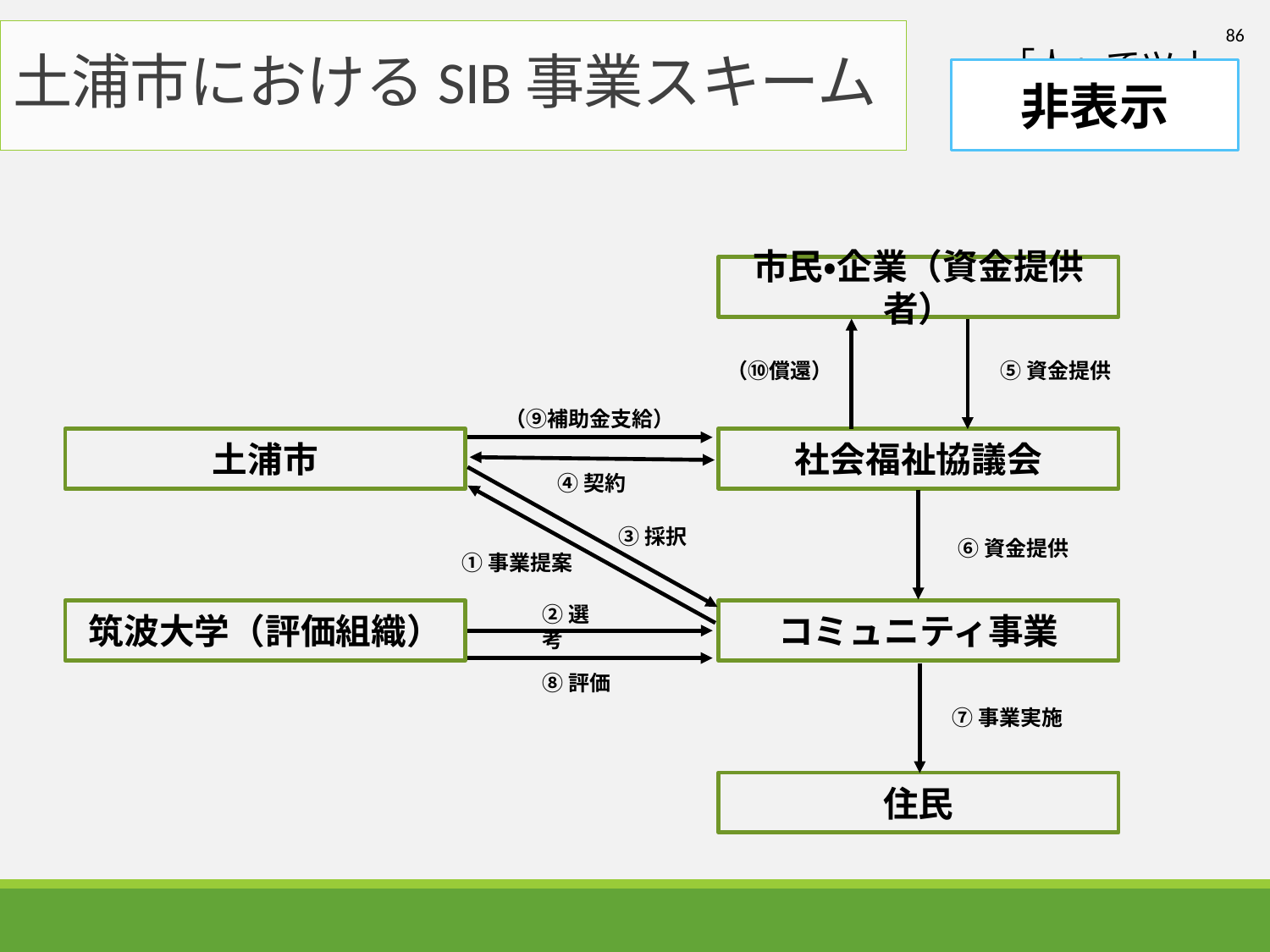

86
# 土浦市におけるSIB事業スキーム
非表示
「人」でツナグ
市民・企業（資金提供者）
（⑩償還）
⑤資金提供
（⑨補助金支給）
土浦市
社会福祉協議会
④契約
③採択
⑥資金提供
①事業提案
②選考
筑波大学（評価組織）
コミュニティ事業
⑧評価
⑦事業実施
住民